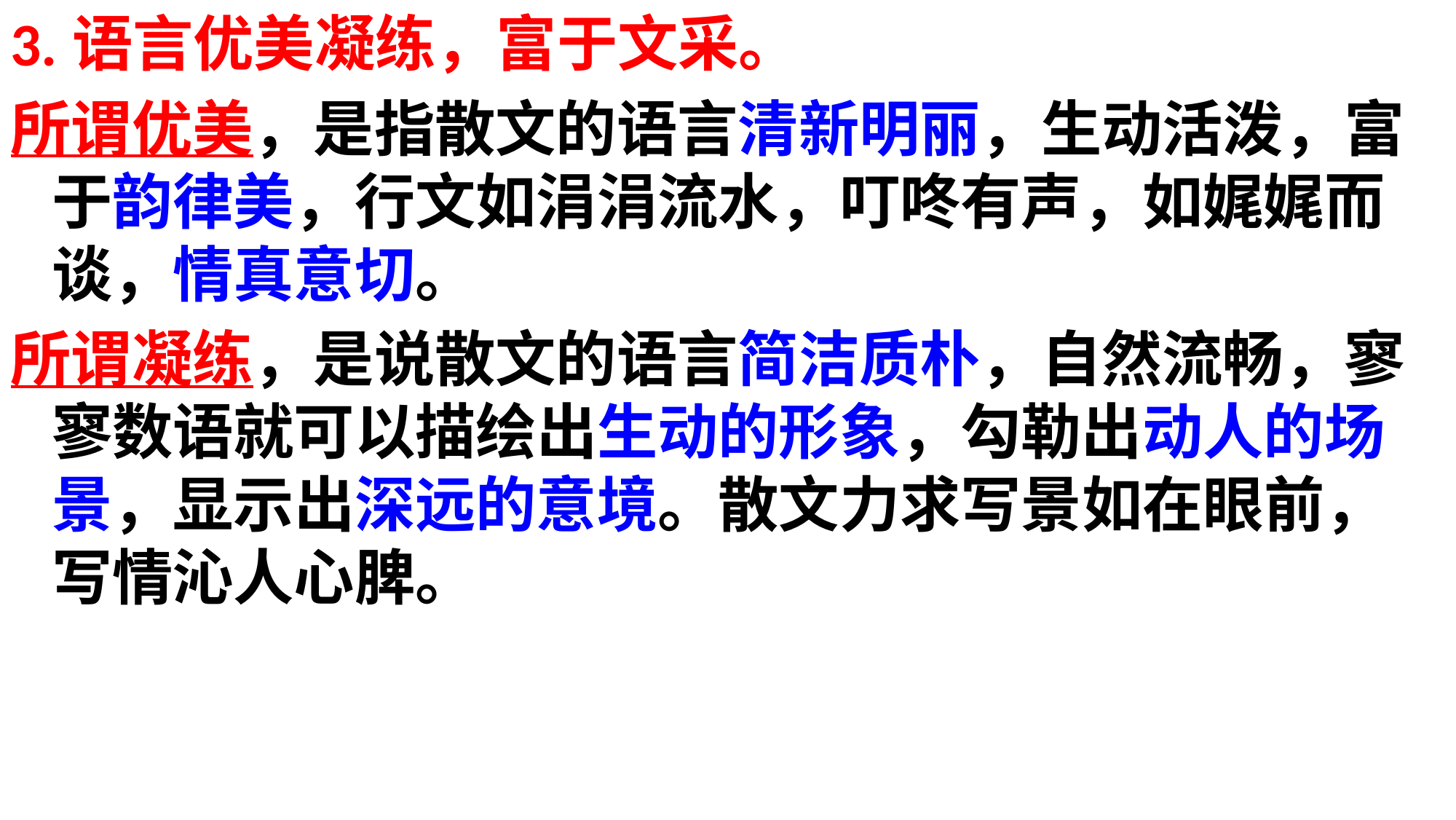

3.语言优美凝练，富于文采。
所谓优美，是指散文的语言清新明丽，生动活泼，富于韵律美，行文如涓涓流水，叮咚有声，如娓娓而谈，情真意切。
所谓凝练，是说散文的语言简洁质朴，自然流畅，寥寥数语就可以描绘出生动的形象，勾勒出动人的场景，显示出深远的意境。散文力求写景如在眼前，写情沁人心脾。